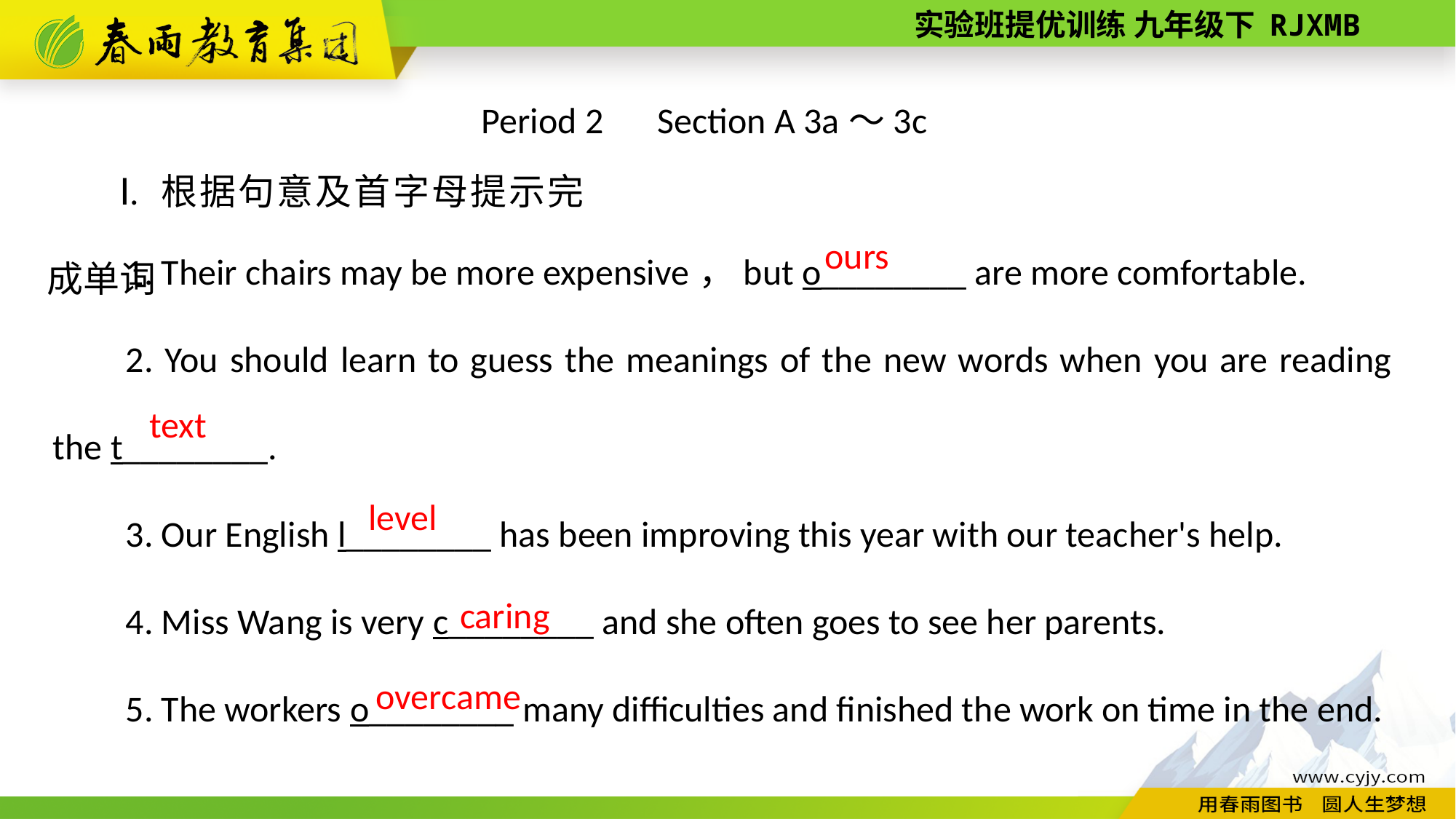

Period 2　Section A 3a～3c
Ⅰ. 根据句意及首字母提示完成单词
1. Their chairs may be more expensive，but o________ are more comfortable.
2. You should learn to guess the meanings of the new words when you are reading the t________.
3. Our English l________ has been improving this year with our teacher's help.
4. Miss Wang is very c________ and she often goes to see her parents.
5. The workers o________ many difficulties and finished the work on time in the end.
ours
text
level
caring
overcame